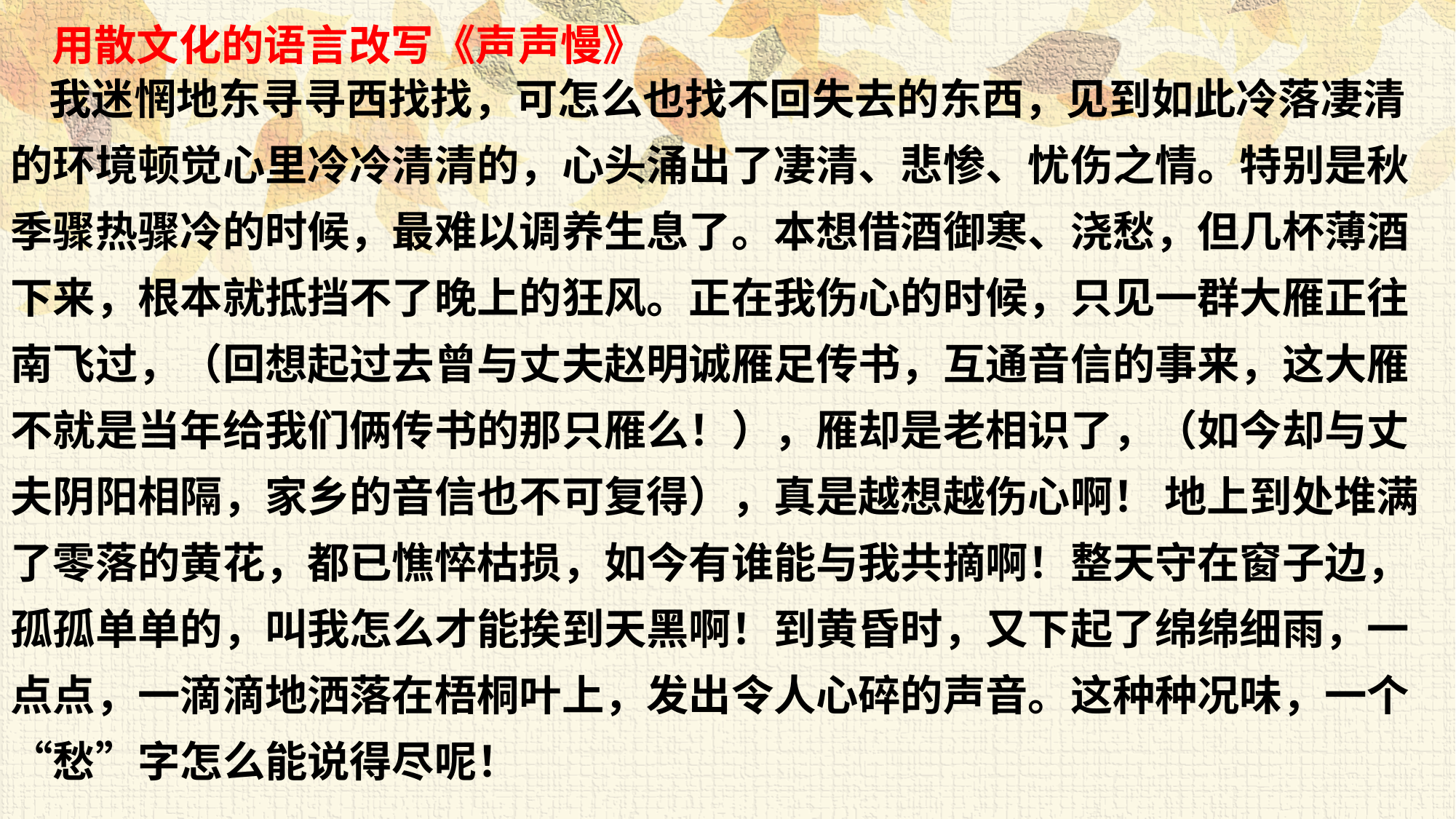

用散文化的语言改写《声声慢》
    我迷惘地东寻寻西找找，可怎么也找不回失去的东西，见到如此冷落凄清的环境顿觉心里冷冷清清的，心头涌出了凄清、悲惨、忧伤之情。特别是秋季骤热骤冷的时候，最难以调养生息了。本想借酒御寒、浇愁，但几杯薄酒下来，根本就抵挡不了晚上的狂风。正在我伤心的时候，只见一群大雁正往南飞过，（回想起过去曾与丈夫赵明诚雁足传书，互通音信的事来，这大雁不就是当年给我们俩传书的那只雁么！），雁却是老相识了，（如今却与丈夫阴阳相隔，家乡的音信也不可复得），真是越想越伤心啊！ 地上到处堆满了零落的黄花，都已憔悴枯损，如今有谁能与我共摘啊！整天守在窗子边，孤孤单单的，叫我怎么才能挨到天黑啊！到黄昏时，又下起了绵绵细雨，一点点，一滴滴地洒落在梧桐叶上，发出令人心碎的声音。这种种况味，一个“愁”字怎么能说得尽呢！